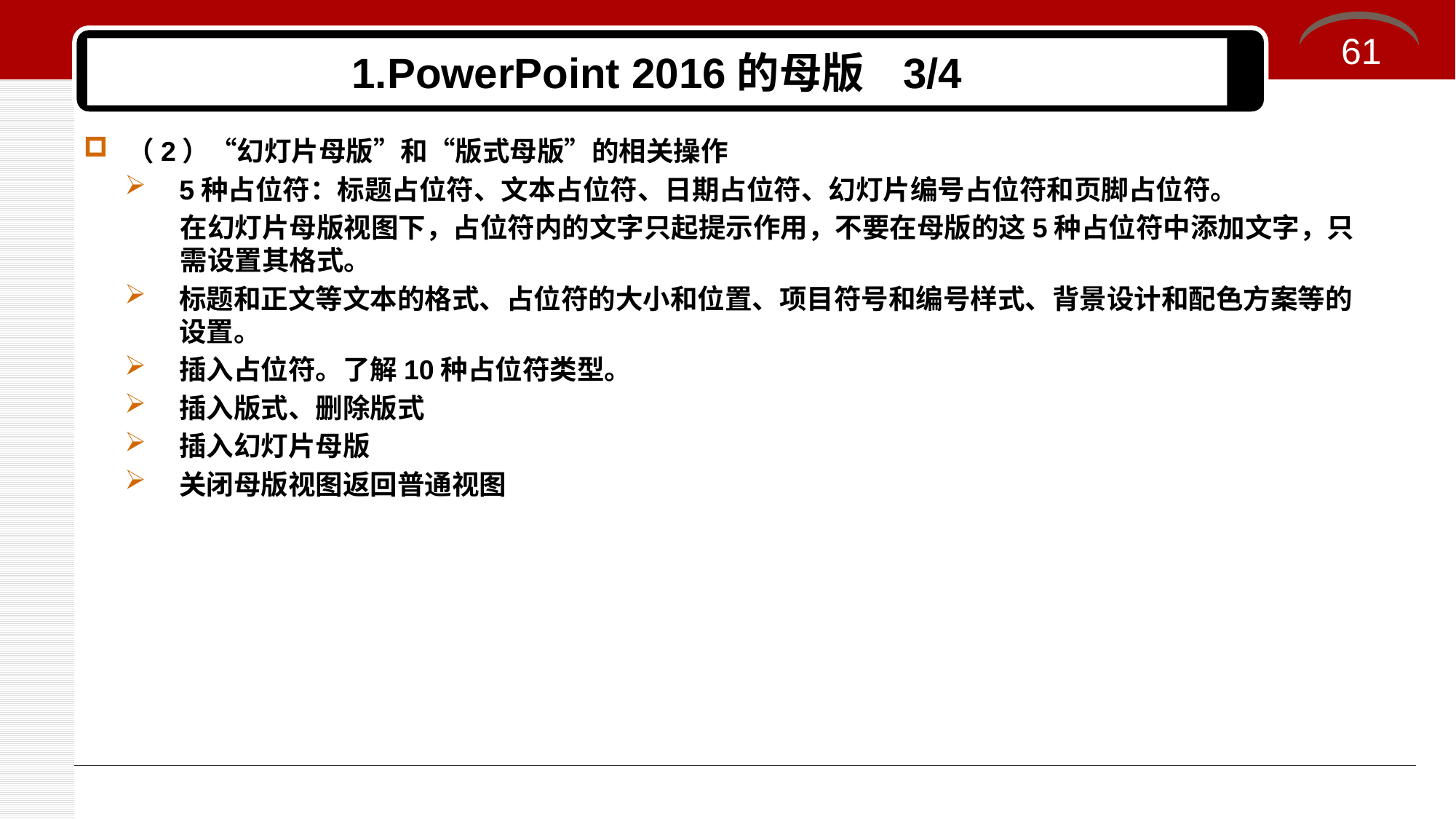

61
# 1.PowerPoint 2016的母版   3/4
（2）“幻灯片母版”和“版式母版”的相关操作
5种占位符：标题占位符、文本占位符、日期占位符、幻灯片编号占位符和页脚占位符。
在幻灯片母版视图下，占位符内的文字只起提示作用，不要在母版的这5种占位符中添加文字，只需设置其格式。
标题和正文等文本的格式、占位符的大小和位置、项目符号和编号样式、背景设计和配色方案等的设置。
插入占位符。了解10种占位符类型。
插入版式、删除版式
插入幻灯片母版
关闭母版视图返回普通视图